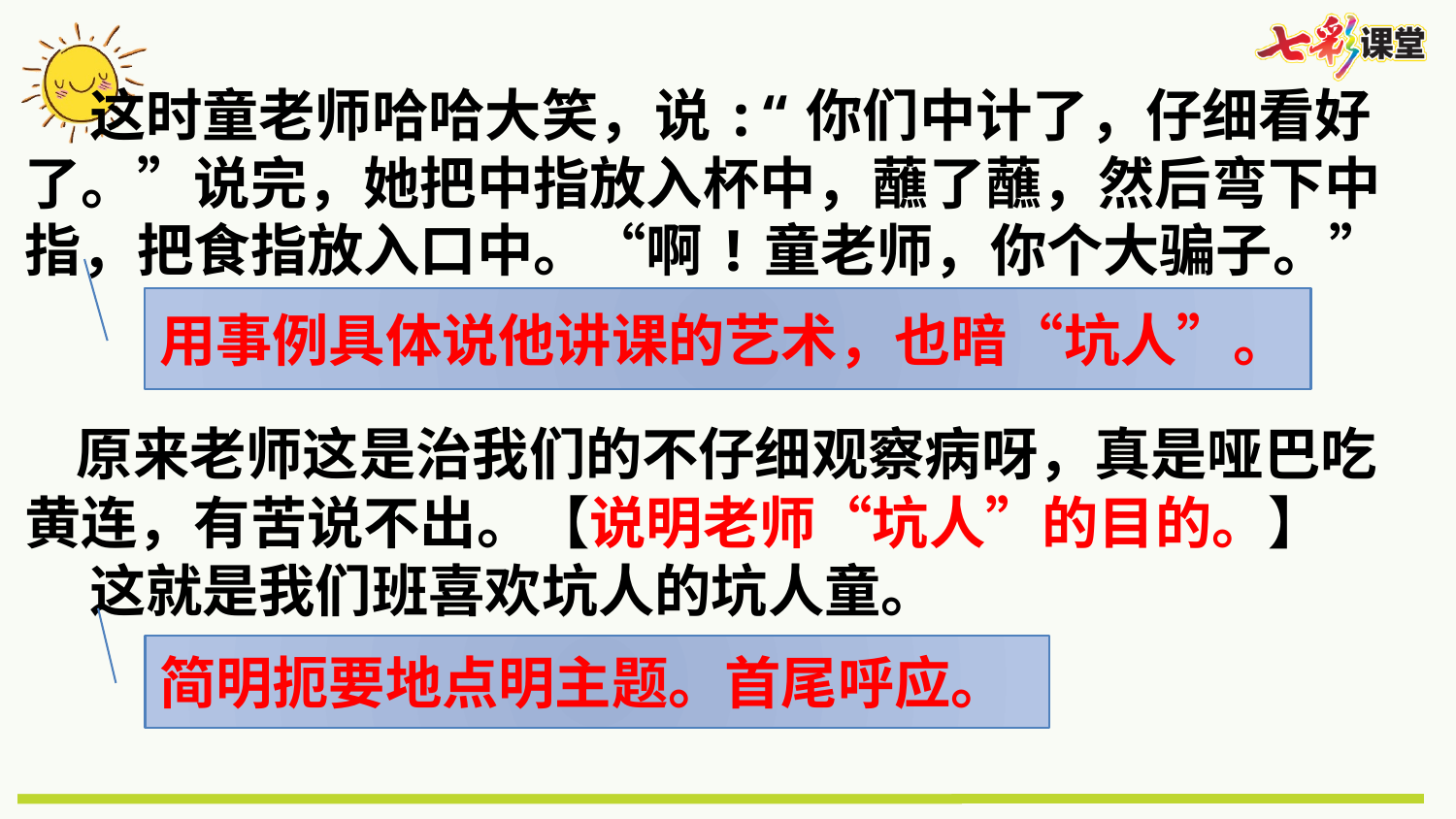

这时童老师哈哈大笑，说:“你们中计了，仔细看好了。”说完，她把中指放入杯中，蘸了蘸，然后弯下中指，把食指放入口中。“啊!童老师，你个大骗子。”

   原来老师这是治我们的不仔细观察病呀，真是哑巴吃黄连，有苦说不出。【说明老师“坑人”的目的。】
    这就是我们班喜欢坑人的坑人童。
用事例具体说他讲课的艺术，也暗“坑人”。
简明扼要地点明主题。首尾呼应。